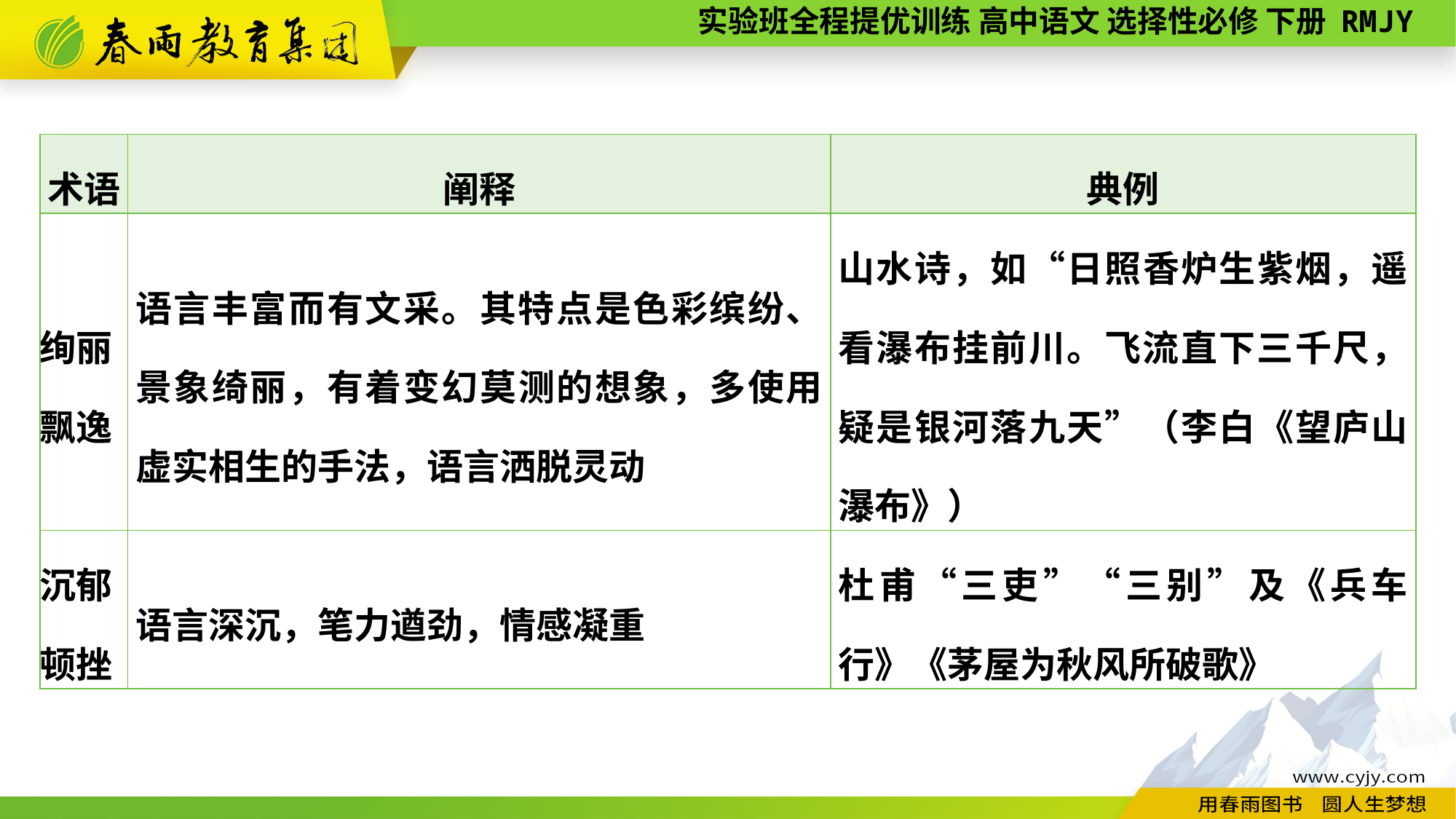

| 术语 | 阐释 | 典例 |
| --- | --- | --- |
| 绚丽 飘逸 | 语言丰富而有文采。其特点是色彩缤纷、景象绮丽，有着变幻莫测的想象，多使用虚实相生的手法，语言洒脱灵动 | 山水诗，如“日照香炉生紫烟，遥看瀑布挂前川。飞流直下三千尺，疑是银河落九天”（李白《望庐山瀑布》） |
| 沉郁 顿挫 | 语言深沉，笔力遒劲，情感凝重 | 杜甫“三吏”“三别”及《兵车行》《茅屋为秋风所破歌》 |